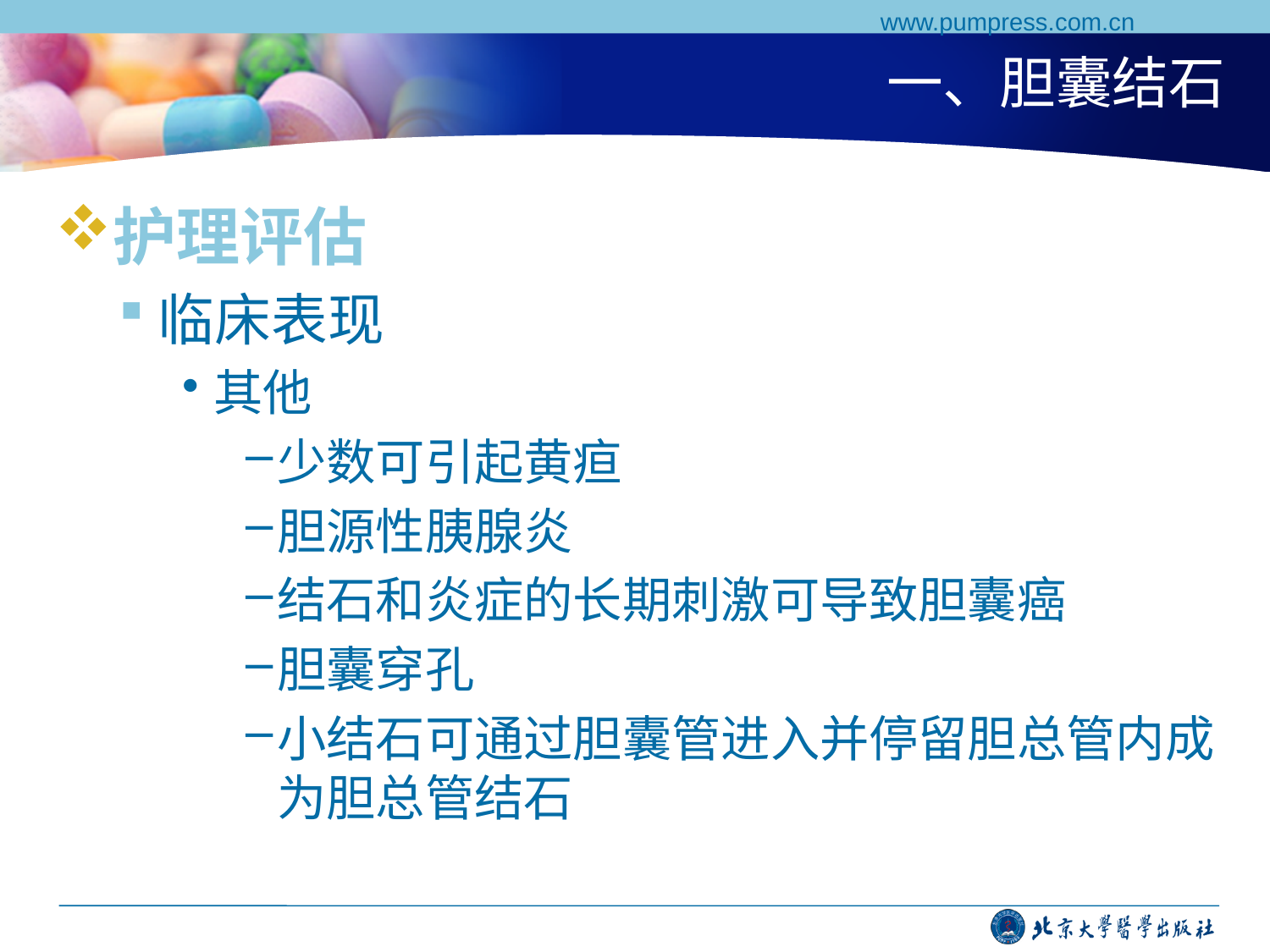

www.pumpress.com.cn
# 一、胆囊结石
护理评估
临床表现
其他
少数可引起黄疸
胆源性胰腺炎
结石和炎症的长期刺激可导致胆囊癌
胆囊穿孔
小结石可通过胆囊管进入并停留胆总管内成为胆总管结石